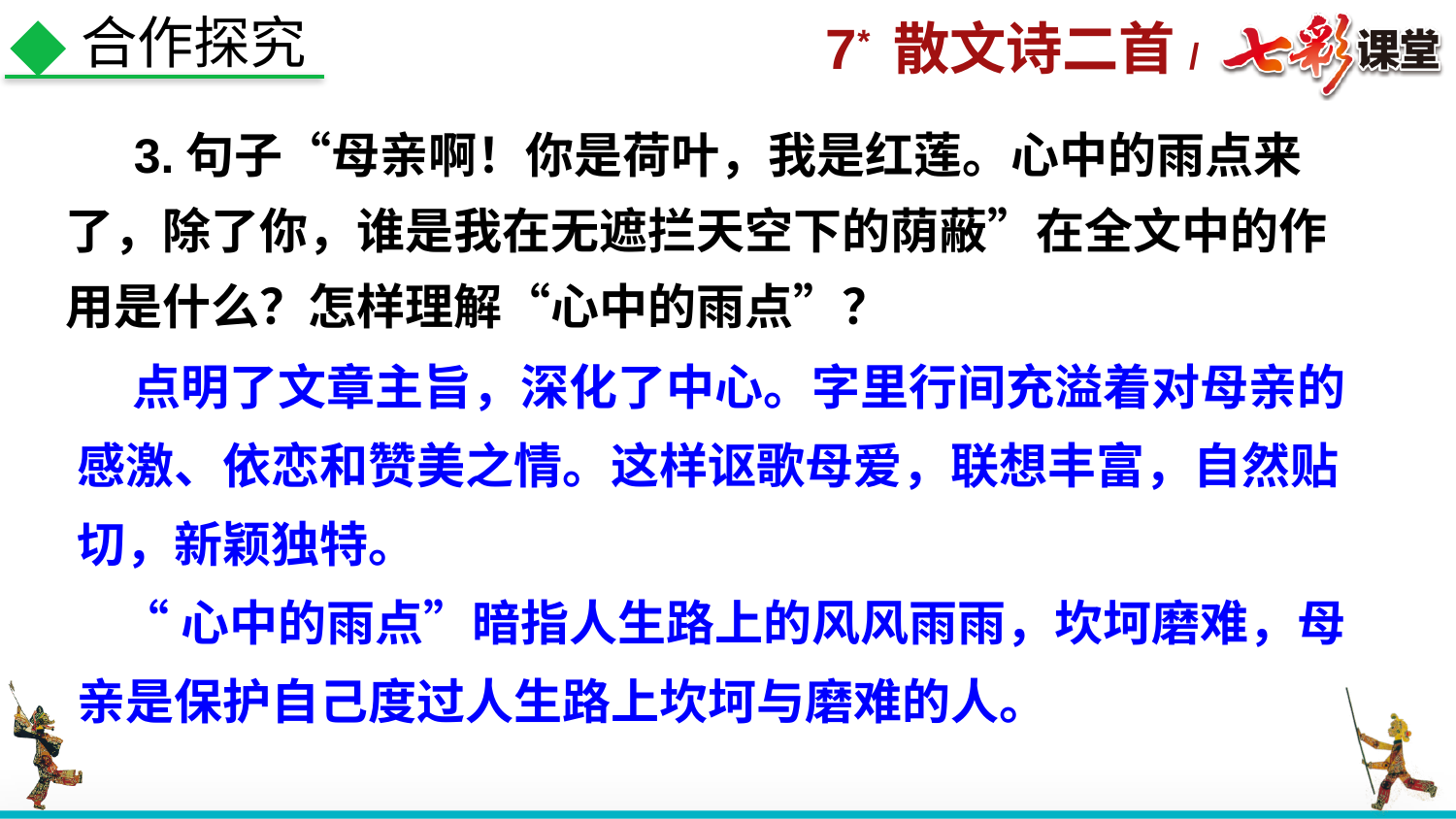

合作探究

     3.句子“母亲啊！你是荷叶，我是红莲。心中的雨点来了，除了你，谁是我在无遮拦天空下的荫蔽”在全文中的作用是什么？怎样理解“心中的雨点”？
    点明了文章主旨，深化了中心。字里行间充溢着对母亲的感激、依恋和赞美之情。这样讴歌母爱，联想丰富，自然贴切，新颖独特。
    “心中的雨点”暗指人生路上的风风雨雨，坎坷磨难，母亲是保护自己度过人生路上坎坷与磨难的人。